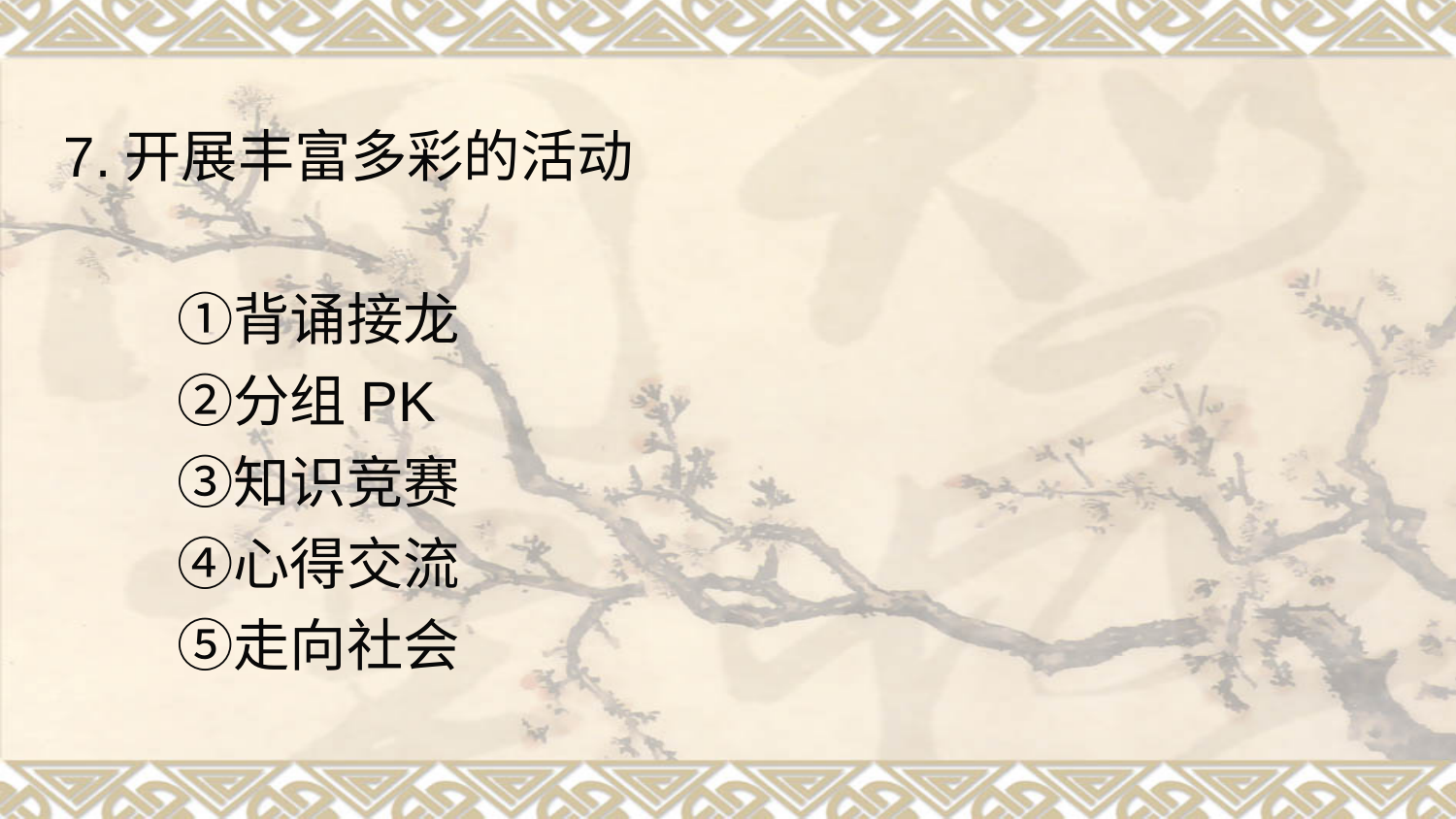

# 7.开展丰富多彩的活动 　　①背诵接龙 　　②分组PK 　　③知识竞赛 　　④心得交流 　　⑤走向社会